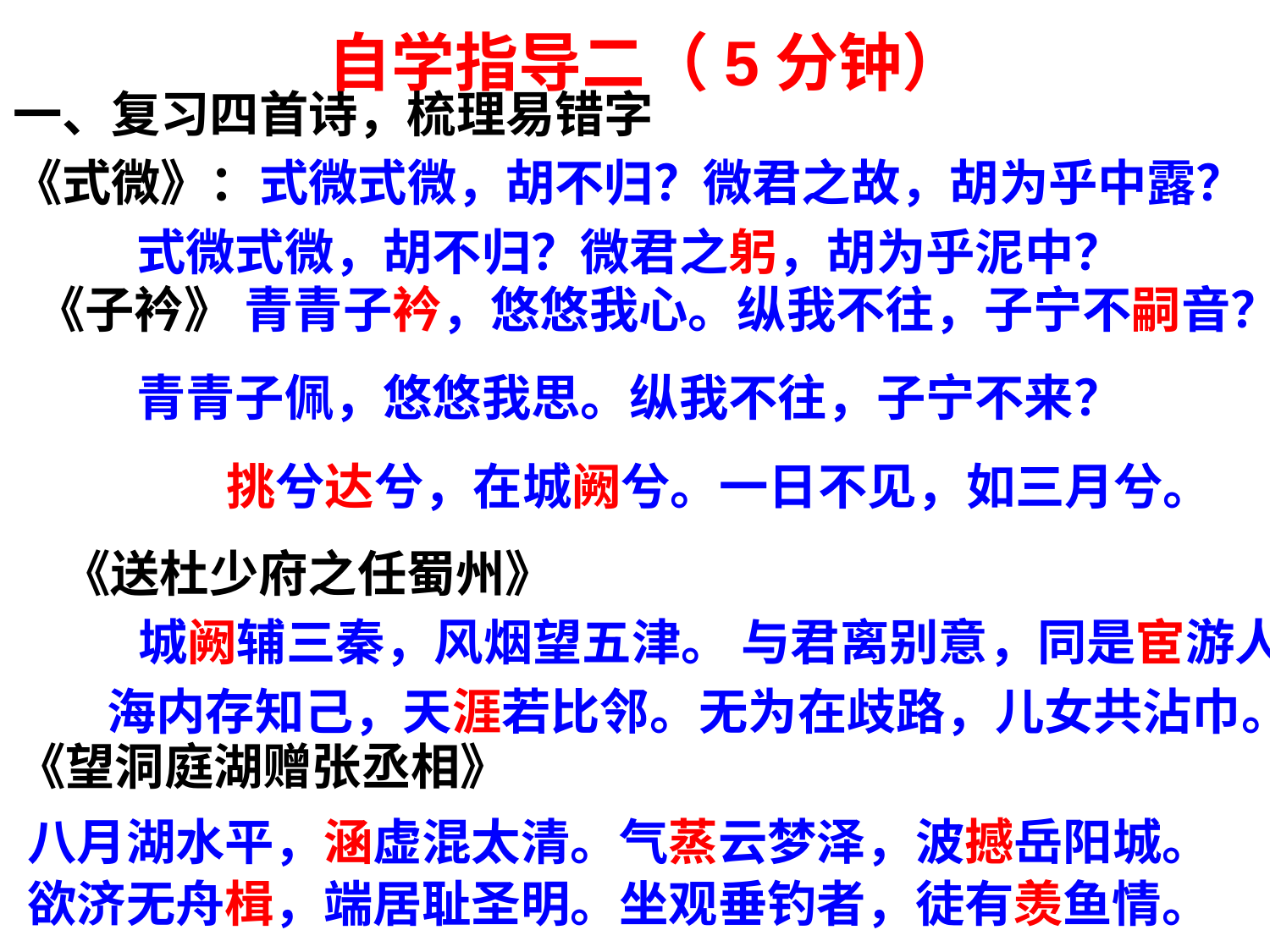

自学指导二（5分钟）
一、复习四首诗，梳理易错字
《式微》：式微式微，胡不归？微君之故，胡为乎中露？
          式微式微，胡不归？微君之躬，胡为乎泥中？
 《子衿》 青青子衿，悠悠我心。纵我不往，子宁不嗣音？
          青青子佩，悠悠我思。纵我不往，子宁不来？
                  挑兮达兮，在城阙兮。一日不见，如三月兮。

《送杜少府之任蜀州》
       城阙辅三秦，风烟望五津。 与君离别意，同是宦游人。
   海内存知己，天涯若比邻。无为在歧路，儿女共沾巾。

《望洞庭湖赠张丞相》
八月湖水平，涵虚混太清。气蒸云梦泽，波撼岳阳城。
欲济无舟楫，端居耻圣明。坐观垂钓者，徒有羡鱼情。